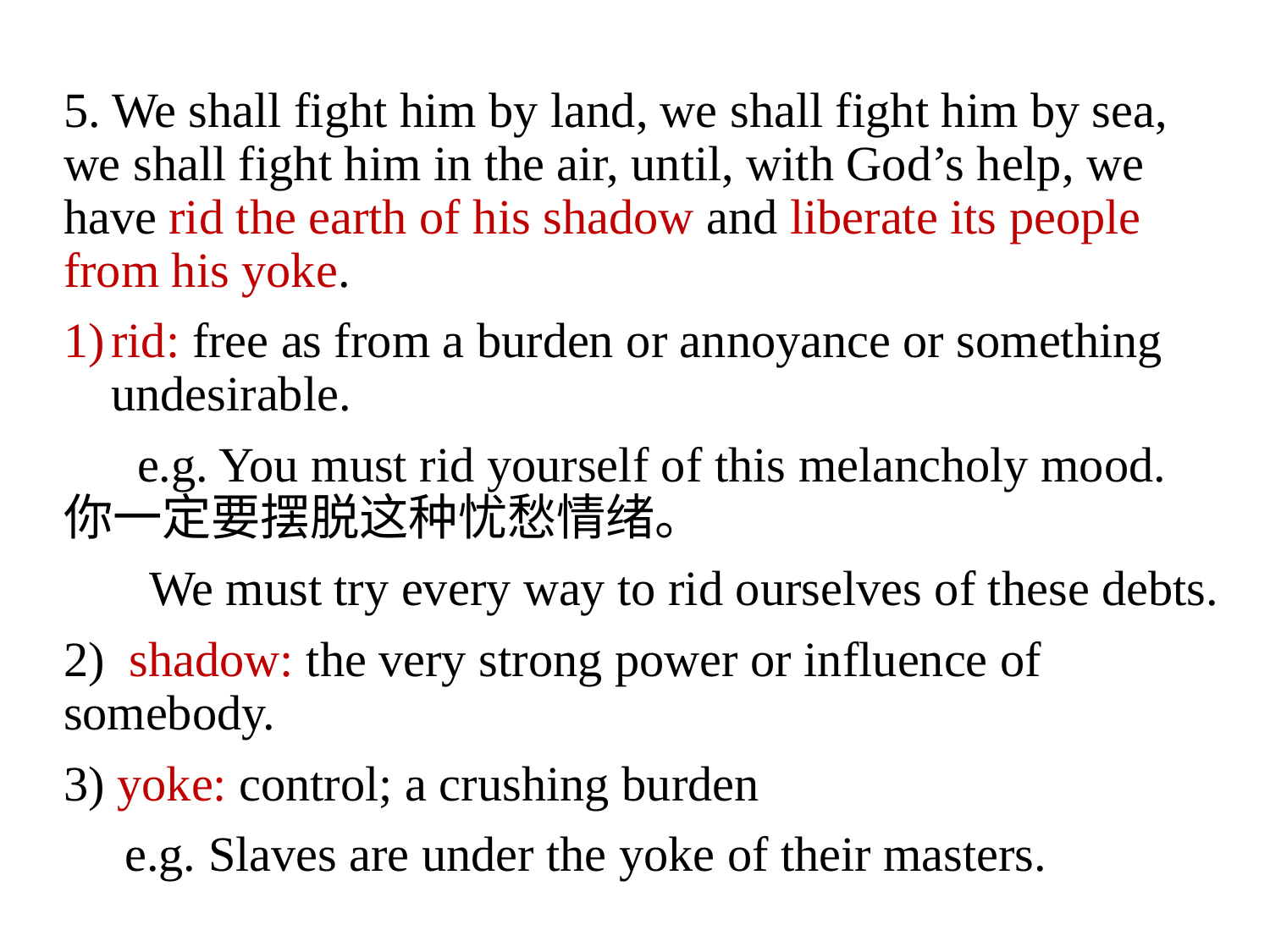

5. We shall fight him by land, we shall fight him by sea, we shall fight him in the air, until, with God’s help, we have rid the earth of his shadow and liberate its people from his yoke.
rid: free as from a burden or annoyance or something undesirable.
      e.g. You must rid yourself of this melancholy mood. 你一定要摆脱这种忧愁情绪。
       We must try every way to rid ourselves of these debts.
2)  shadow: the very strong power or influence of somebody.
3) yoke: control; a crushing burden
     e.g. Slaves are under the yoke of their masters.